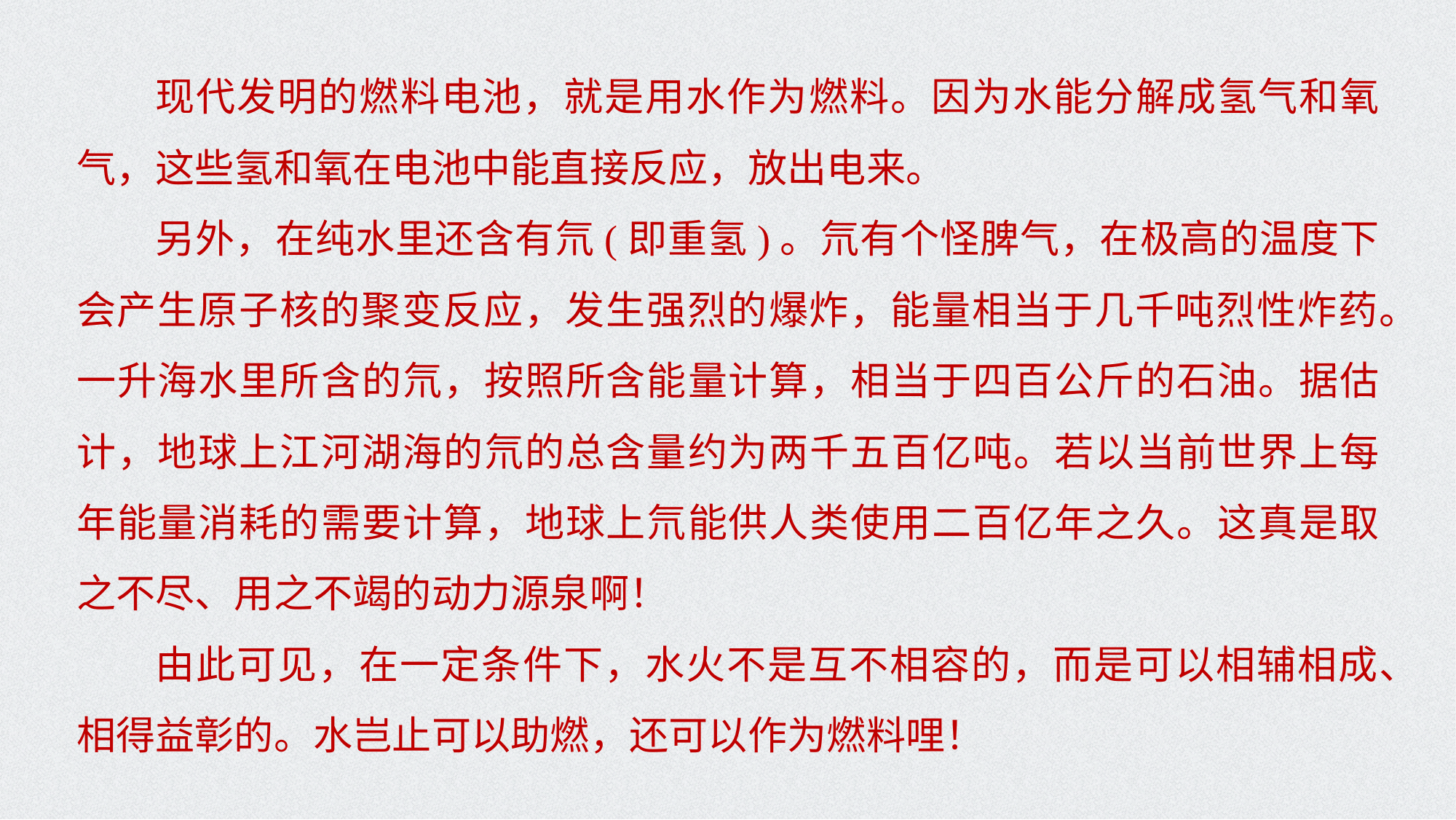

现代发明的燃料电池，就是用水作为燃料。因为水能分解成氢气和氧气，这些氢和氧在电池中能直接反应，放出电来。
另外，在纯水里还含有氘(即重氢)。氘有个怪脾气，在极高的温度下会产生原子核的聚变反应，发生强烈的爆炸，能量相当于几千吨烈性炸药。一升海水里所含的氘，按照所含能量计算，相当于四百公斤的石油。据估计，地球上江河湖海的氘的总含量约为两千五百亿吨。若以当前世界上每年能量消耗的需要计算，地球上氘能供人类使用二百亿年之久。这真是取之不尽、用之不竭的动力源泉啊！
由此可见，在一定条件下，水火不是互不相容的，而是可以相辅相成、相得益彰的。水岂止可以助燃，还可以作为燃料哩！